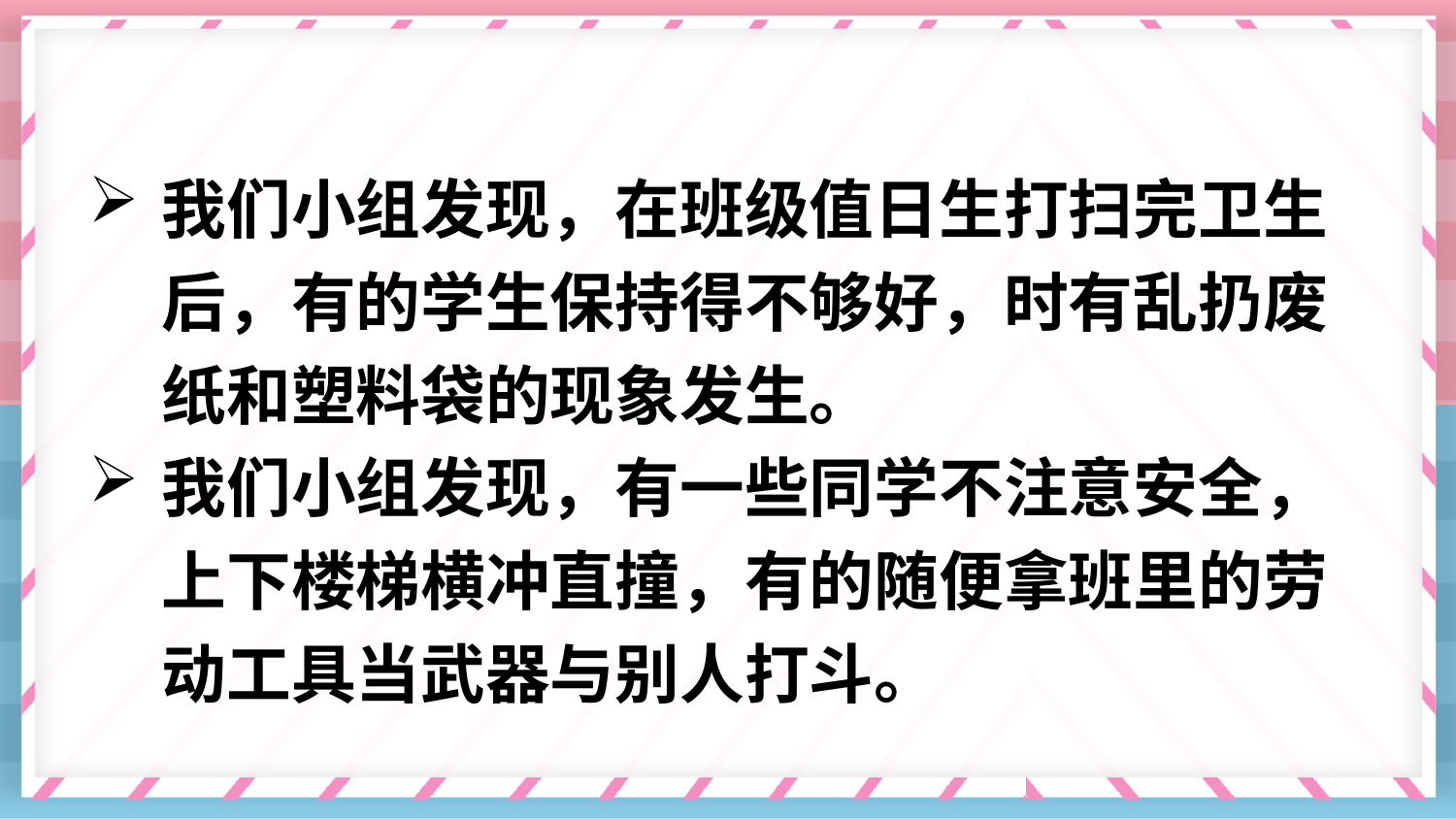

我们小组发现，在班级值日生打扫完卫生后，有的学生保持得不够好，时有乱扔废纸和塑料袋的现象发生。
我们小组发现，有一些同学不注意安全，上下楼梯横冲直撞，有的随便拿班里的劳动工具当武器与别人打斗。